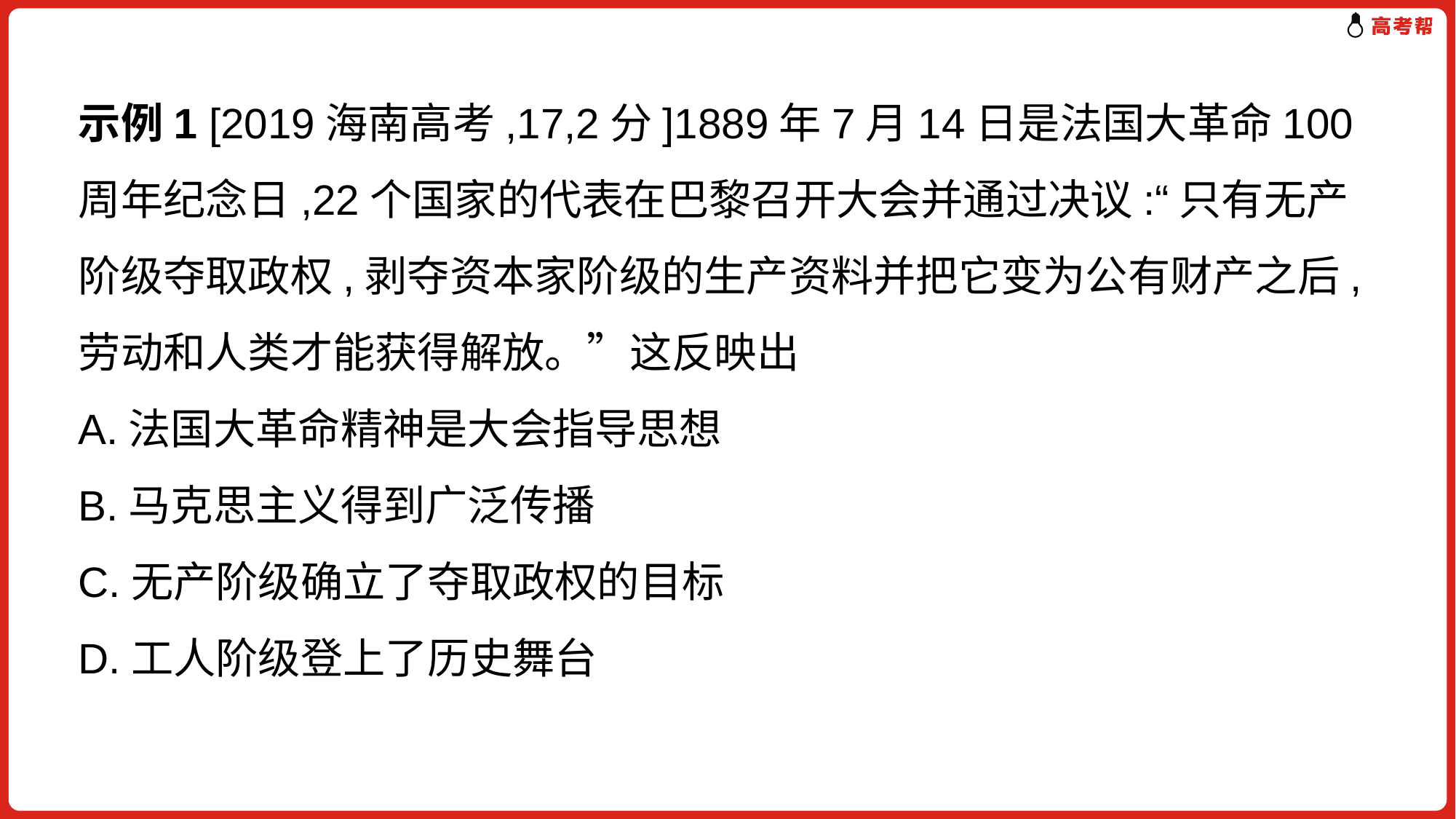

示例1 [2019海南高考,17,2分]1889年7月14日是法国大革命100周年纪念日,22个国家的代表在巴黎召开大会并通过决议:“只有无产阶级夺取政权,剥夺资本家阶级的生产资料并把它变为公有财产之后,劳动和人类才能获得解放。”这反映出
A.法国大革命精神是大会指导思想
B.马克思主义得到广泛传播
C.无产阶级确立了夺取政权的目标
D.工人阶级登上了历史舞台